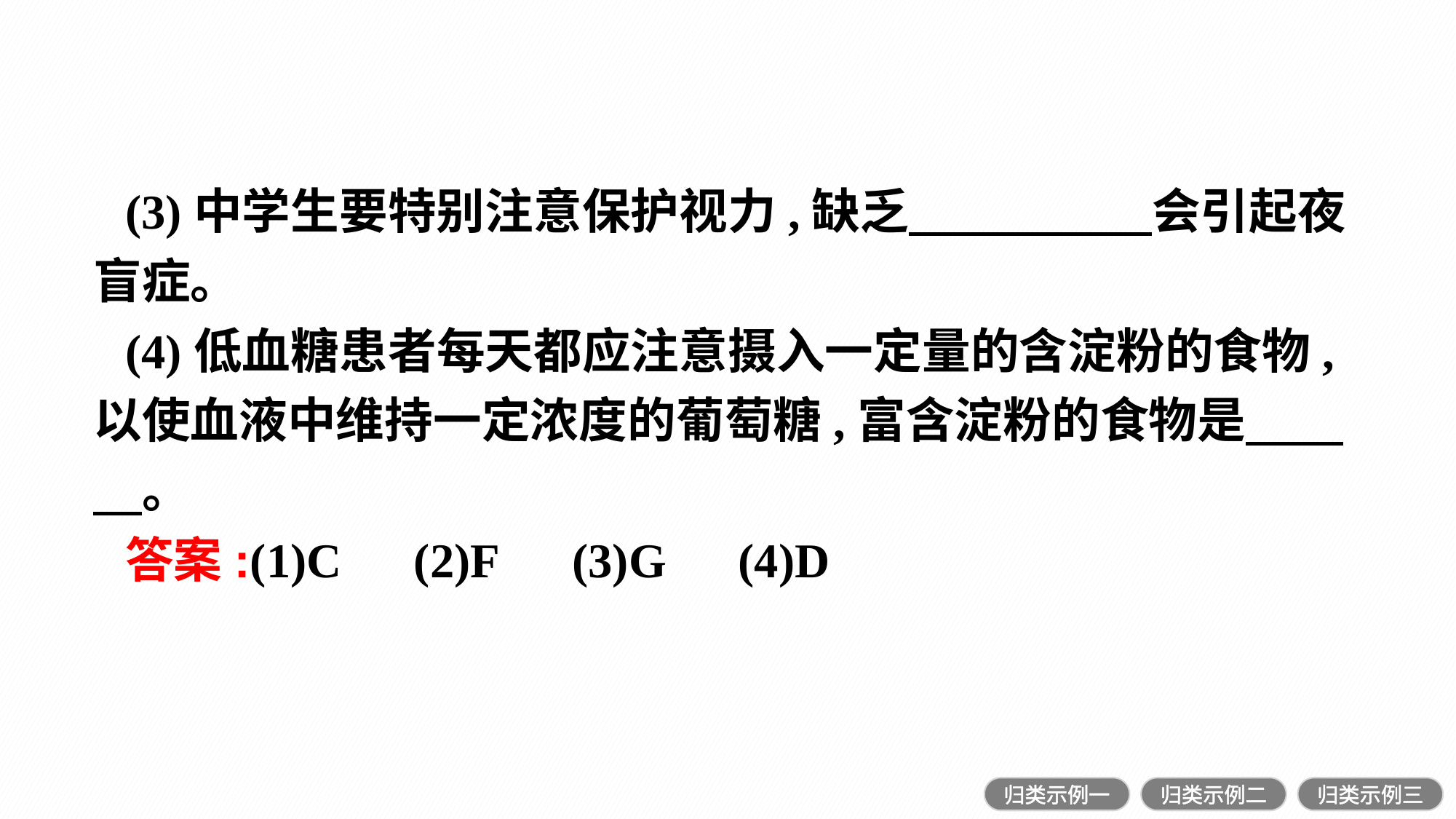

(3)中学生要特别注意保护视力,缺乏　　　　　会引起夜盲症。
(4)低血糖患者每天都应注意摄入一定量的含淀粉的食物,以使血液中维持一定浓度的葡萄糖,富含淀粉的食物是　　　。
答案:(1)C　(2)F　(3)G　(4)D